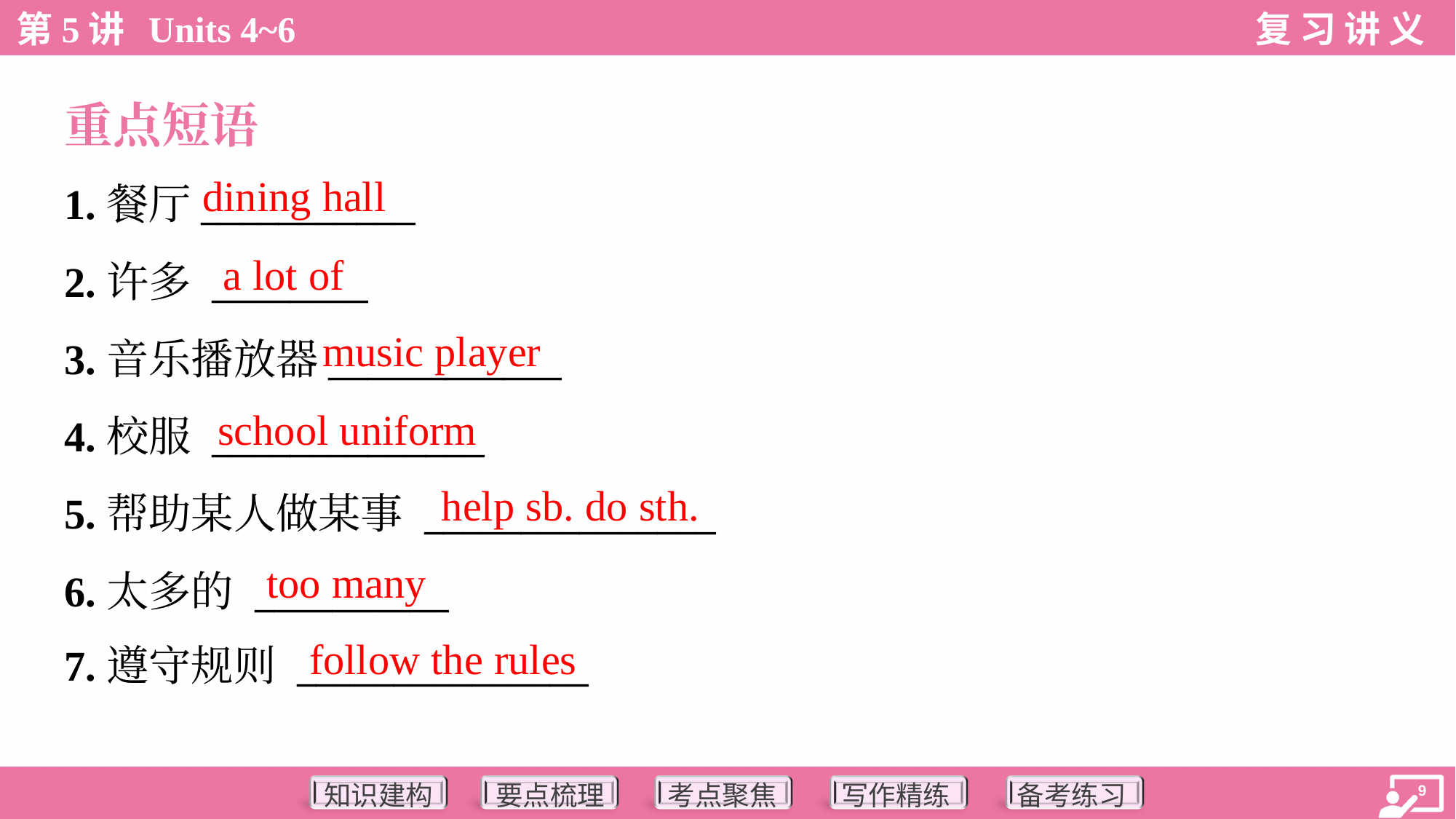

重点短语
dining hall
1.餐厅___________
2.许多 ________
3.音乐播放器____________
4.校服 ______________
5.帮助某人做某事 _______________
6.太多的 __________
7.遵守规则 _______________
a lot of
music player
school uniform
help sb. do sth.
too many
follow the rules